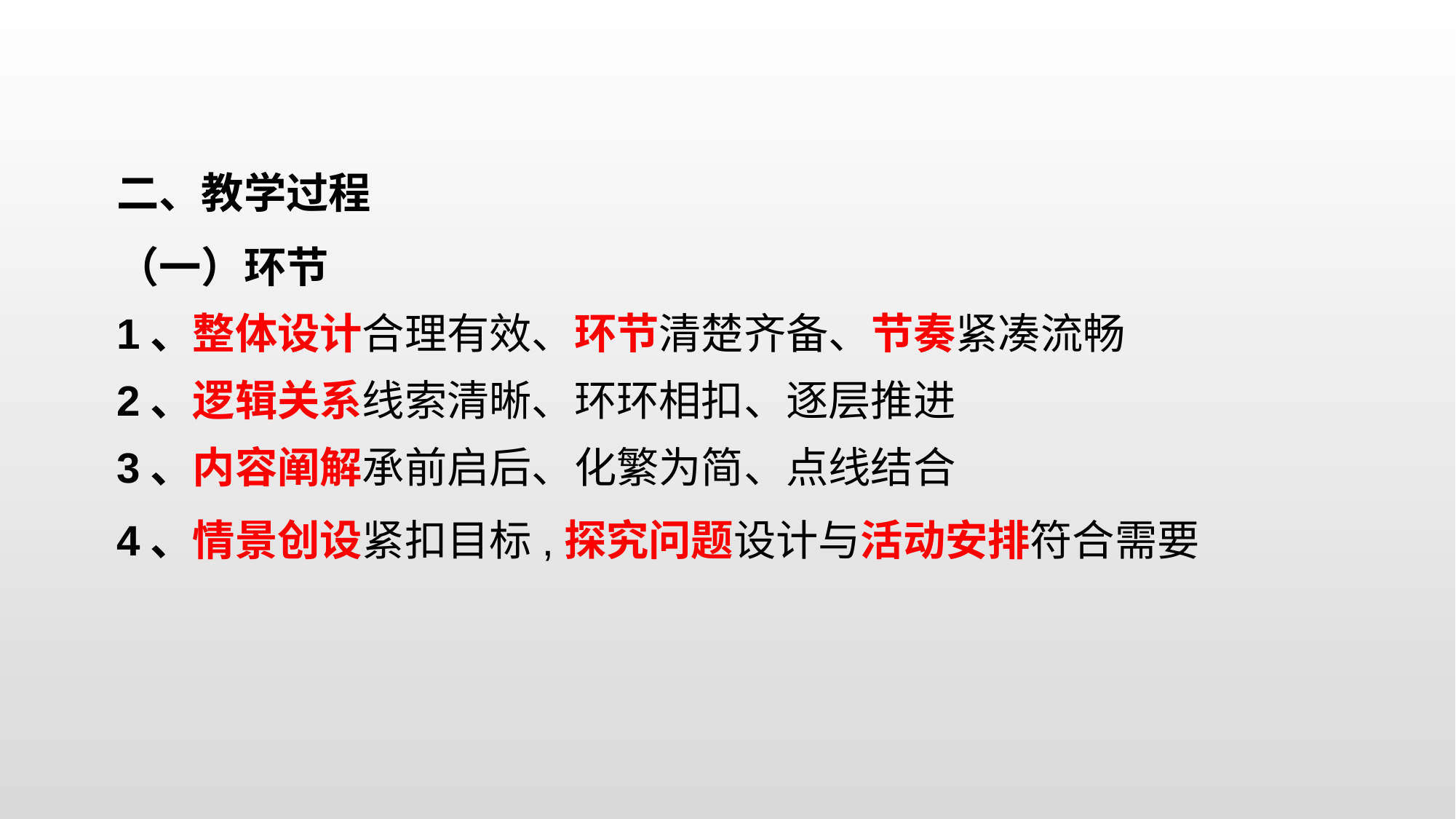

二、教学过程
（一）环节
1、整体设计合理有效、环节清楚齐备、节奏紧凑流畅
2、逻辑关系线索清晰、环环相扣、逐层推进
3、内容阐解承前启后、化繁为简、点线结合
4、情景创设紧扣目标,探究问题设计与活动安排符合需要